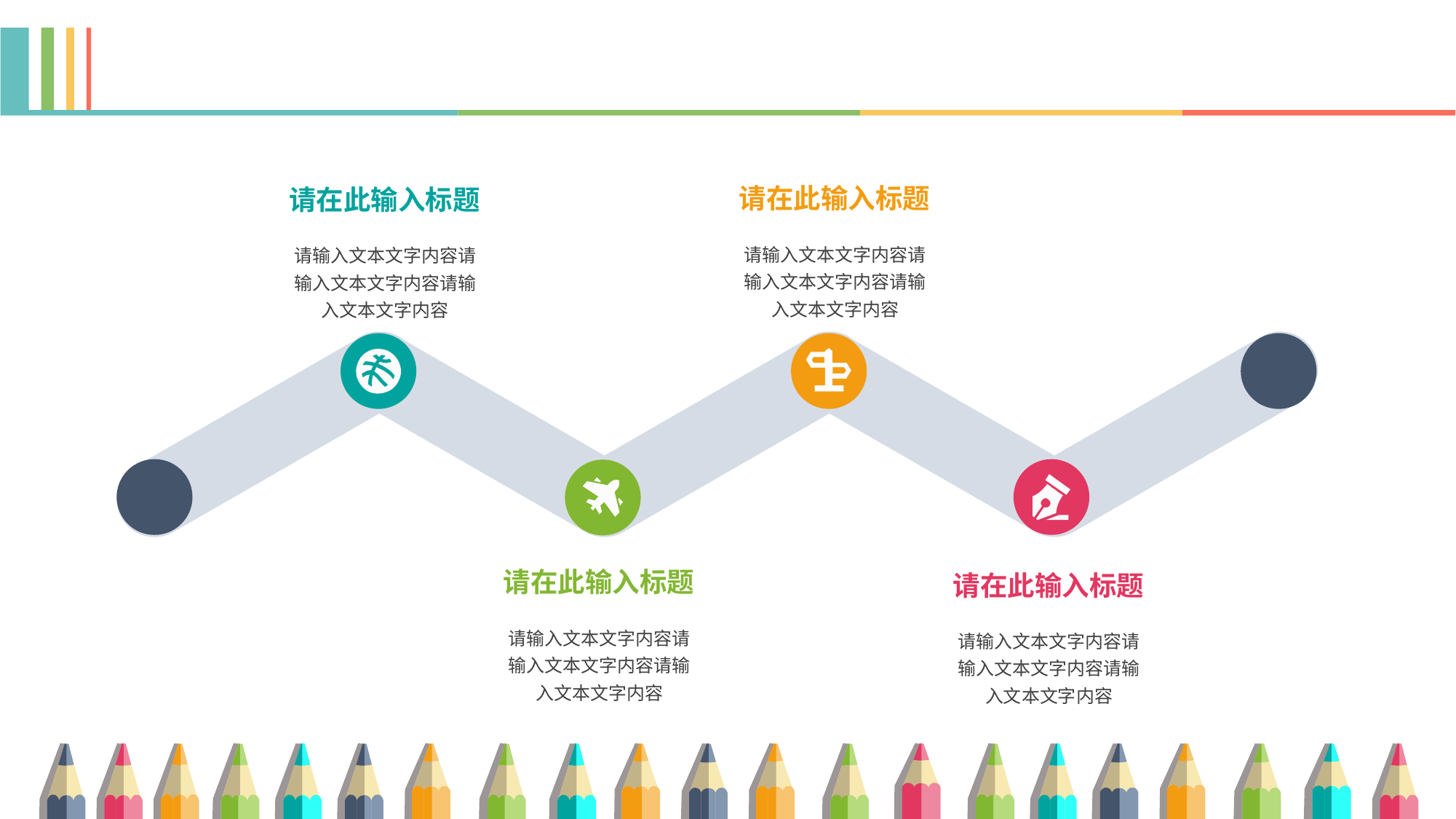

请在此输入标题
请在此输入标题
请输入文本文字内容请输入文本文字内容请输入文本文字内容
请输入文本文字内容请输入文本文字内容请输入文本文字内容
请在此输入标题
请在此输入标题
请输入文本文字内容请输入文本文字内容请输入文本文字内容
请输入文本文字内容请输入文本文字内容请输入文本文字内容